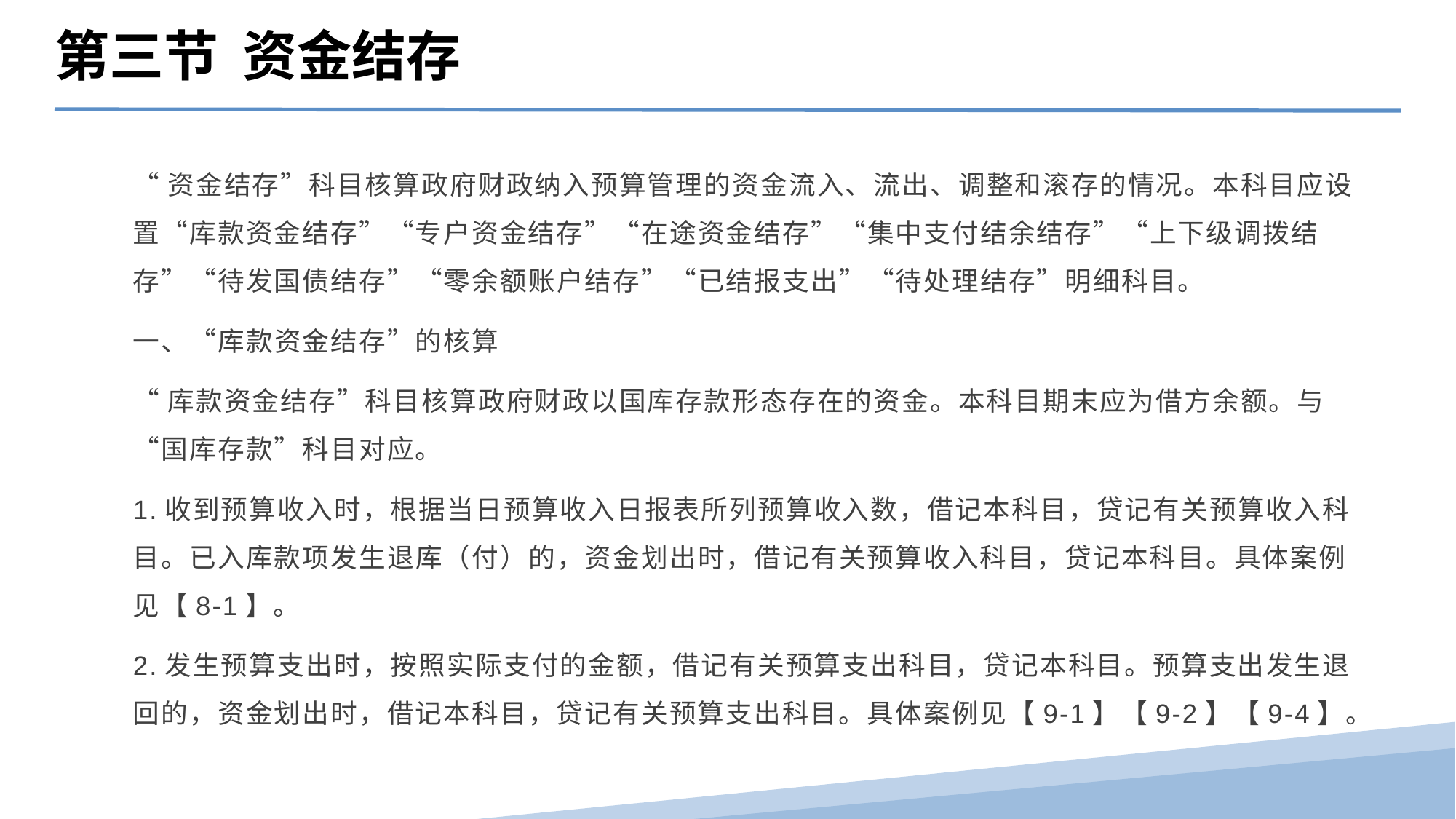

第三节  资金结存
“资金结存”科目核算政府财政纳入预算管理的资金流入、流出、调整和滚存的情况。本科目应设置“库款资金结存”“专户资金结存”“在途资金结存”“集中支付结余结存”“上下级调拨结存”“待发国债结存”“零余额账户结存”“已结报支出”“待处理结存”明细科目。
一、“库款资金结存”的核算
“库款资金结存”科目核算政府财政以国库存款形态存在的资金。本科目期末应为借方余额。与“国库存款”科目对应。
1.收到预算收入时，根据当日预算收入日报表所列预算收入数，借记本科目，贷记有关预算收入科目。已入库款项发生退库（付）的，资金划出时，借记有关预算收入科目，贷记本科目。具体案例见【8-1】。
2.发生预算支出时，按照实际支付的金额，借记有关预算支出科目，贷记本科目。预算支出发生退回的，资金划出时，借记本科目，贷记有关预算支出科目。具体案例见【9-1】【9-2】【9-4】。